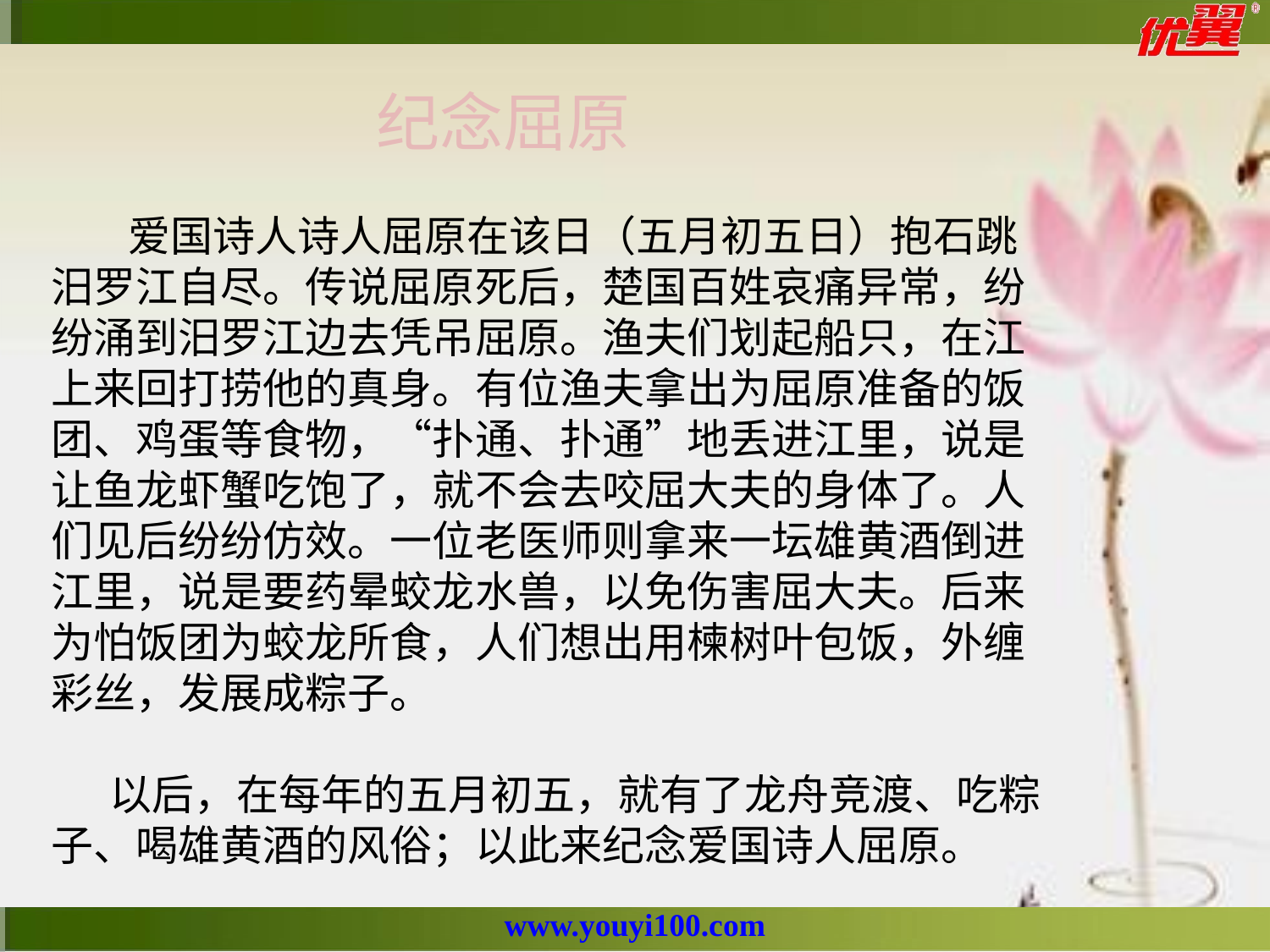

纪念屈原

       爱国诗人诗人屈原在该日（五月初五日）抱石跳汨罗江自尽。传说屈原死后，楚国百姓哀痛异常，纷纷涌到汨罗江边去凭吊屈原。渔夫们划起船只，在江上来回打捞他的真身。有位渔夫拿出为屈原准备的饭团、鸡蛋等食物，“扑通、扑通”地丢进江里，说是让鱼龙虾蟹吃饱了，就不会去咬屈大夫的身体了。人们见后纷纷仿效。一位老医师则拿来一坛雄黄酒倒进江里，说是要药晕蛟龙水兽，以免伤害屈大夫。后来为怕饭团为蛟龙所食，人们想出用楝树叶包饭，外缠彩丝，发展成粽子。

     以后，在每年的五月初五，就有了龙舟竞渡、吃粽子、喝雄黄酒的风俗；以此来纪念爱国诗人屈原。